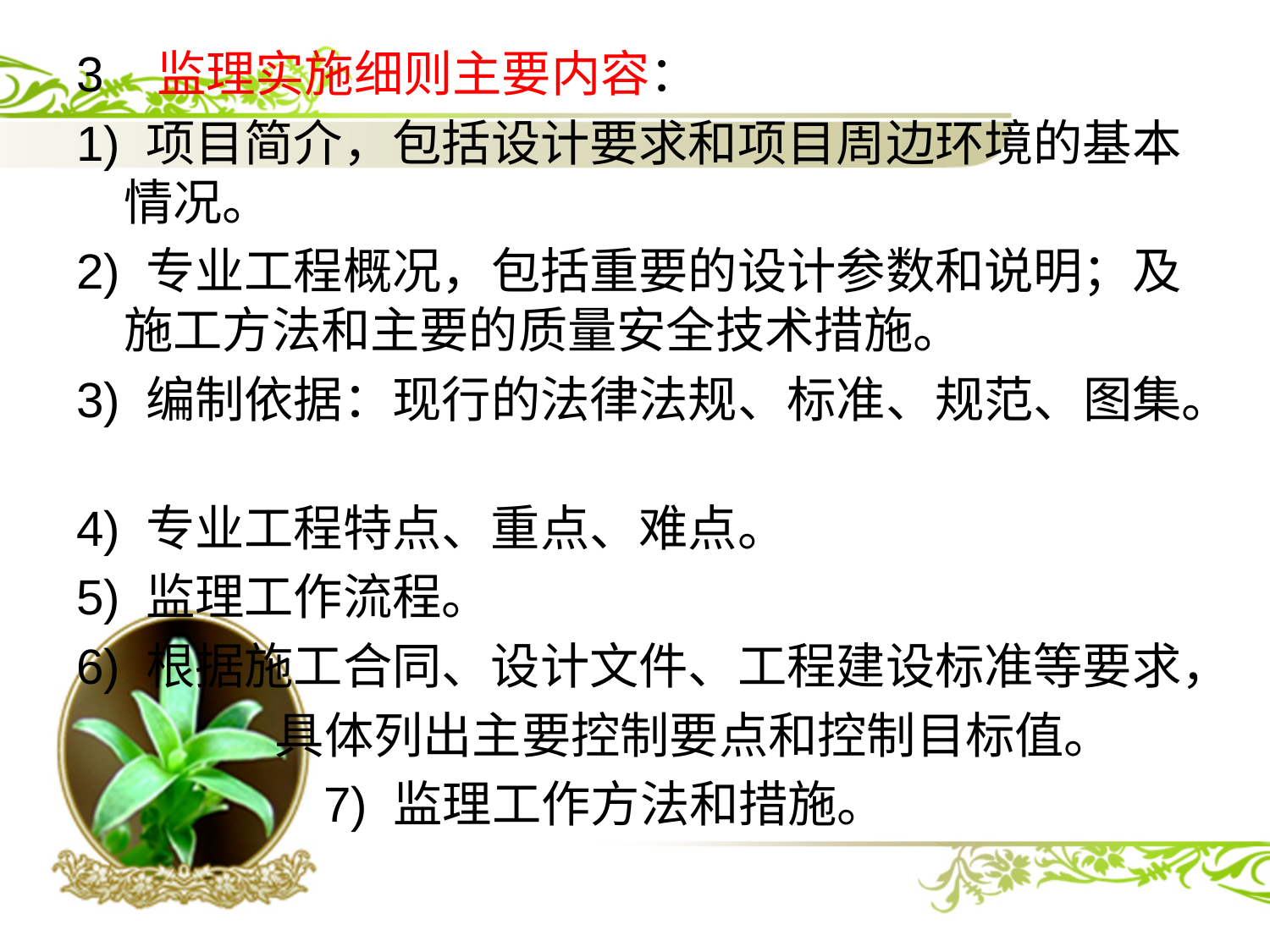

3   监理实施细则主要内容：
1) 项目简介，包括设计要求和项目周边环境的基本情况。
2) 专业工程概况，包括重要的设计参数和说明；及施工方法和主要的质量安全技术措施。
3) 编制依据：现行的法律法规、标准、规范、图集。
4) 专业工程特点、重点、难点。
5) 监理工作流程。
6) 根据施工合同、设计文件、工程建设标准等要求，
                 具体列出主要控制要点和控制目标值。
                  7) 监理工作方法和措施。